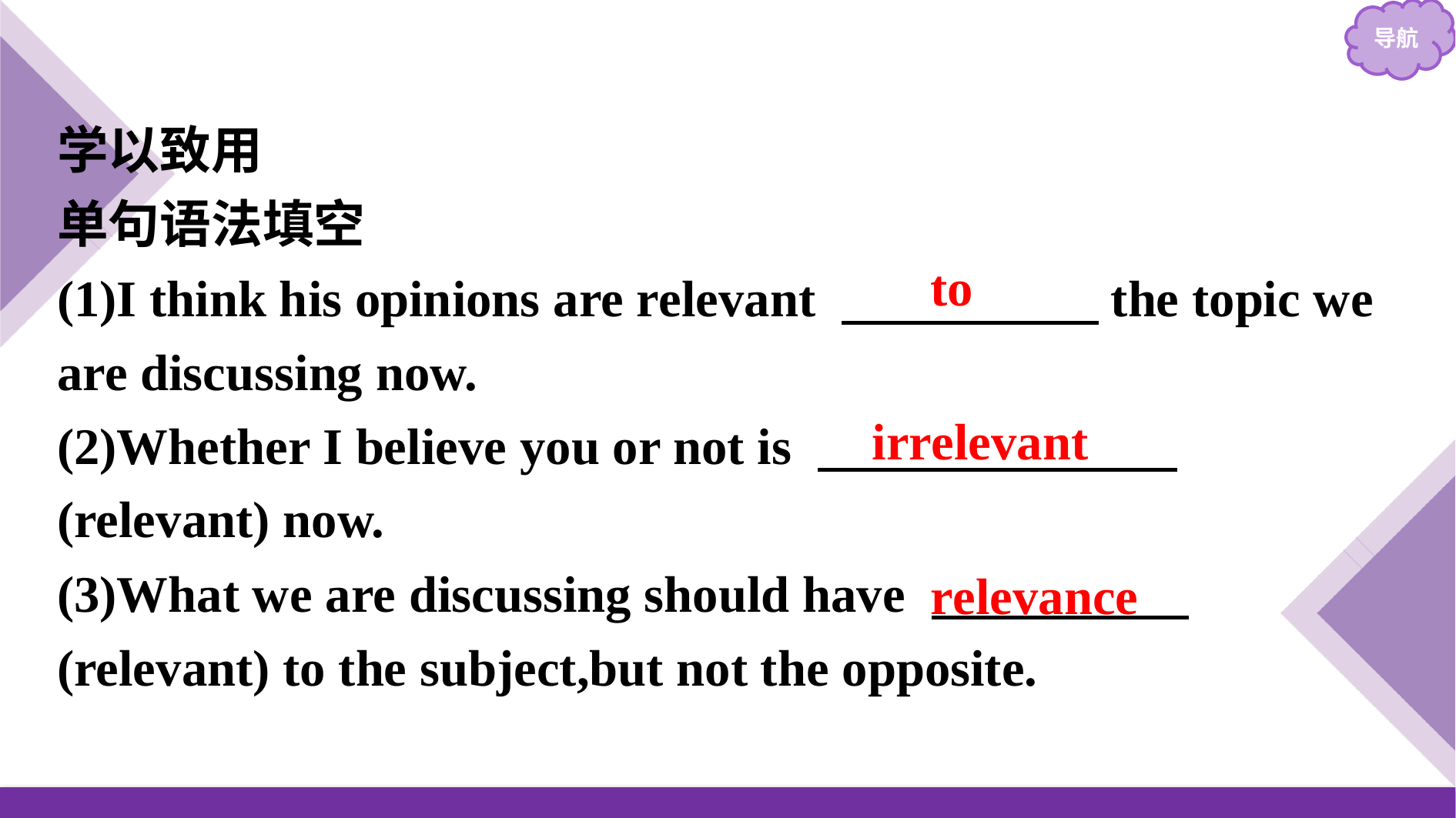

学以致用
单句语法填空
(1)I think his opinions are relevant 　　　　　the topic we are discussing now.

(3)What we are discussing should have 　　　　　(relevant) to the subject,but not the opposite.
to
irrelevant
(2)Whether I believe you or not is 　　　　　　　(relevant) now.
relevance